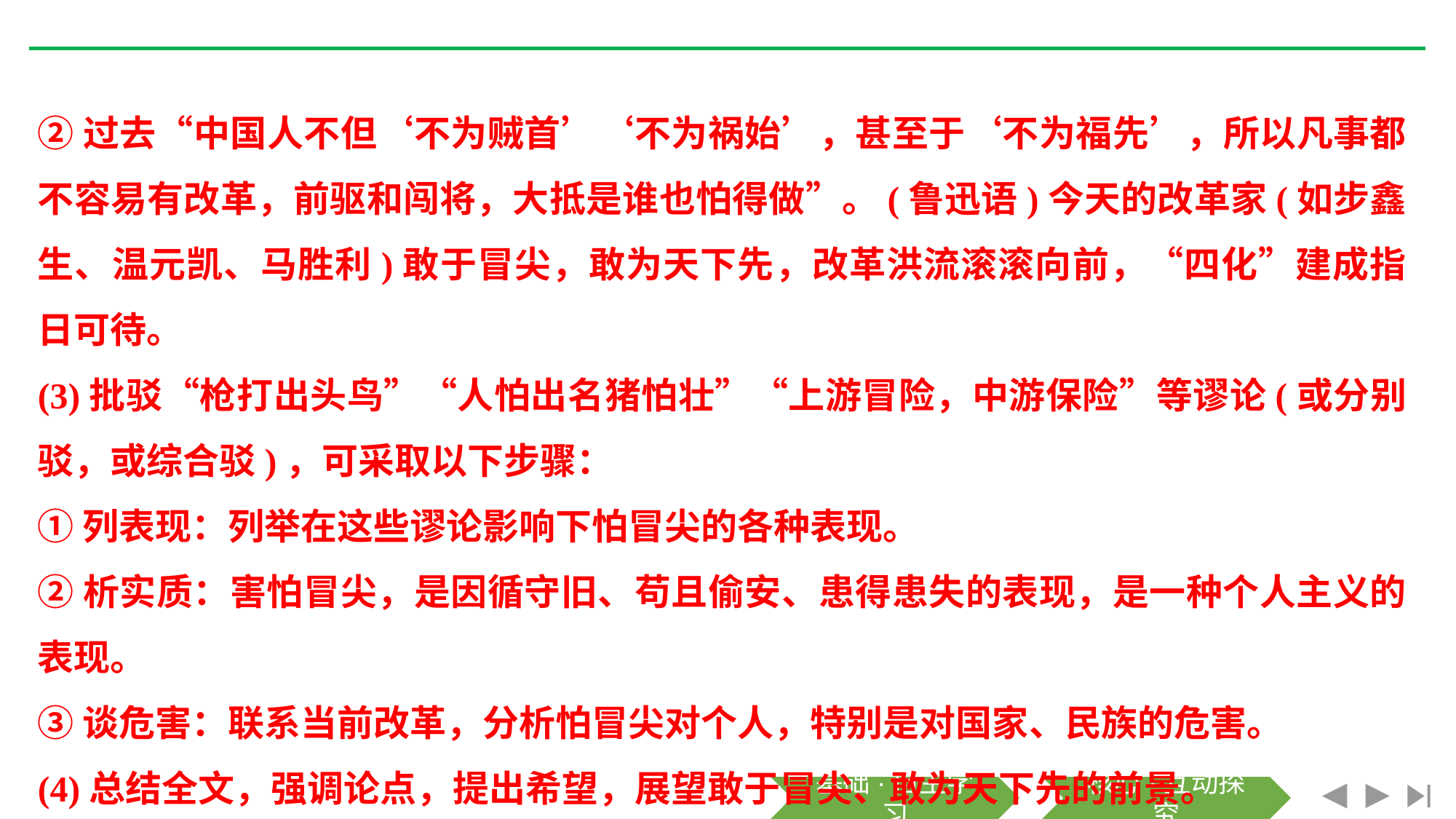

②过去“中国人不但‘不为贼首’‘不为祸始’，甚至于‘不为福先’，所以凡事都不容易有改革，前驱和闯将，大抵是谁也怕得做”。(鲁迅语)今天的改革家(如步鑫生、温元凯、马胜利)敢于冒尖，敢为天下先，改革洪流滚滚向前，“四化”建成指日可待。
(3)批驳“枪打出头鸟”“人怕出名猪怕壮”“上游冒险，中游保险”等谬论(或分别驳，或综合驳)，可采取以下步骤：
①列表现：列举在这些谬论影响下怕冒尖的各种表现。
②析实质：害怕冒尖，是因循守旧、苟且偷安、患得患失的表现，是一种个人主义的表现。
③谈危害：联系当前改革，分析怕冒尖对个人，特别是对国家、民族的危害。
(4)总结全文，强调论点，提出希望，展望敢于冒尖、敢为天下先的前景。